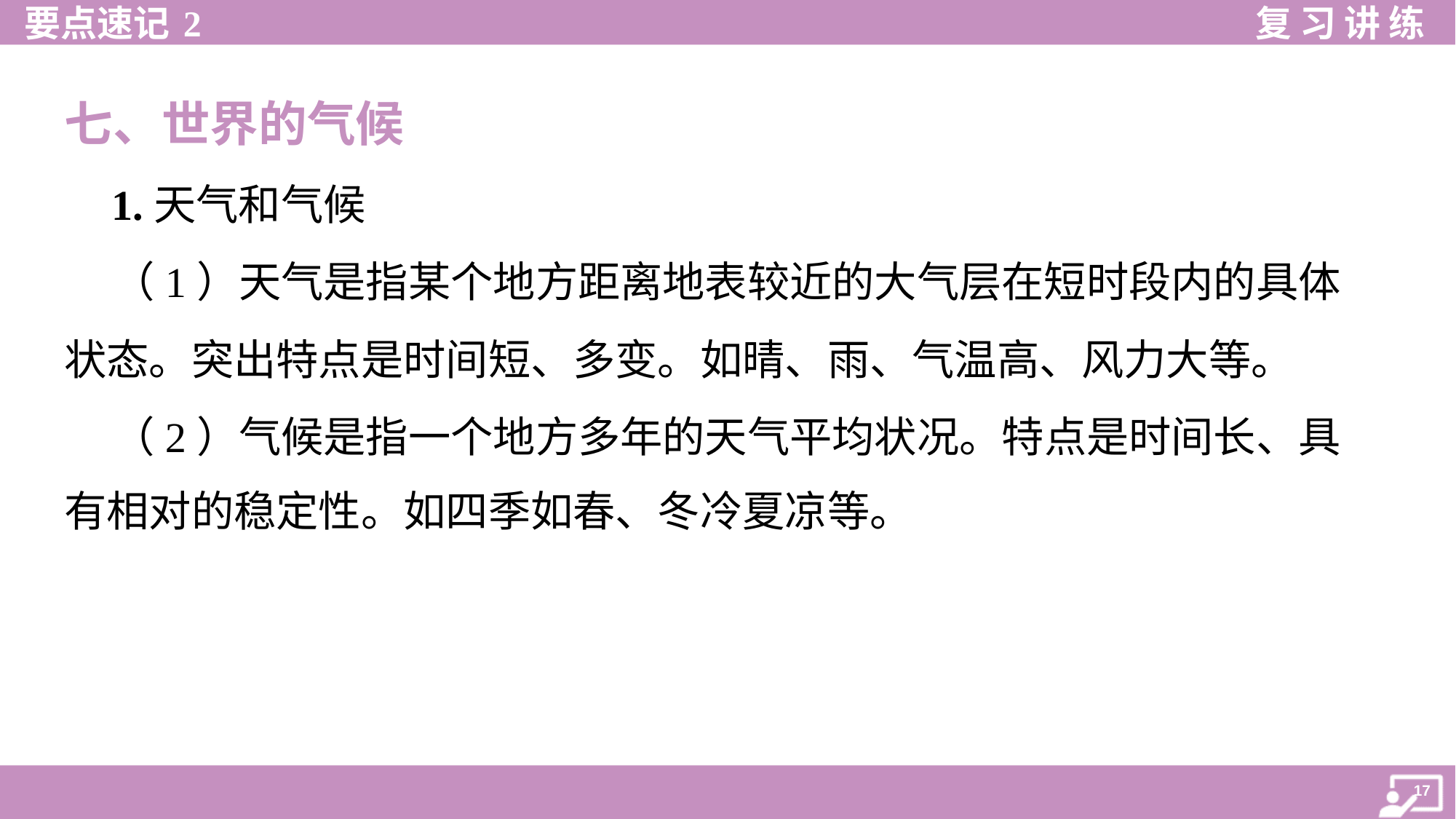

七、世界的气候
    1.天气和气候
    （1）天气是指某个地方距离地表较近的大气层在短时段内的具体
状态。突出特点是时间短、多变。如晴、雨、气温高、风力大等。
    （2）气候是指一个地方多年的天气平均状况。特点是时间长、具
有相对的稳定性。如四季如春、冬冷夏凉等。